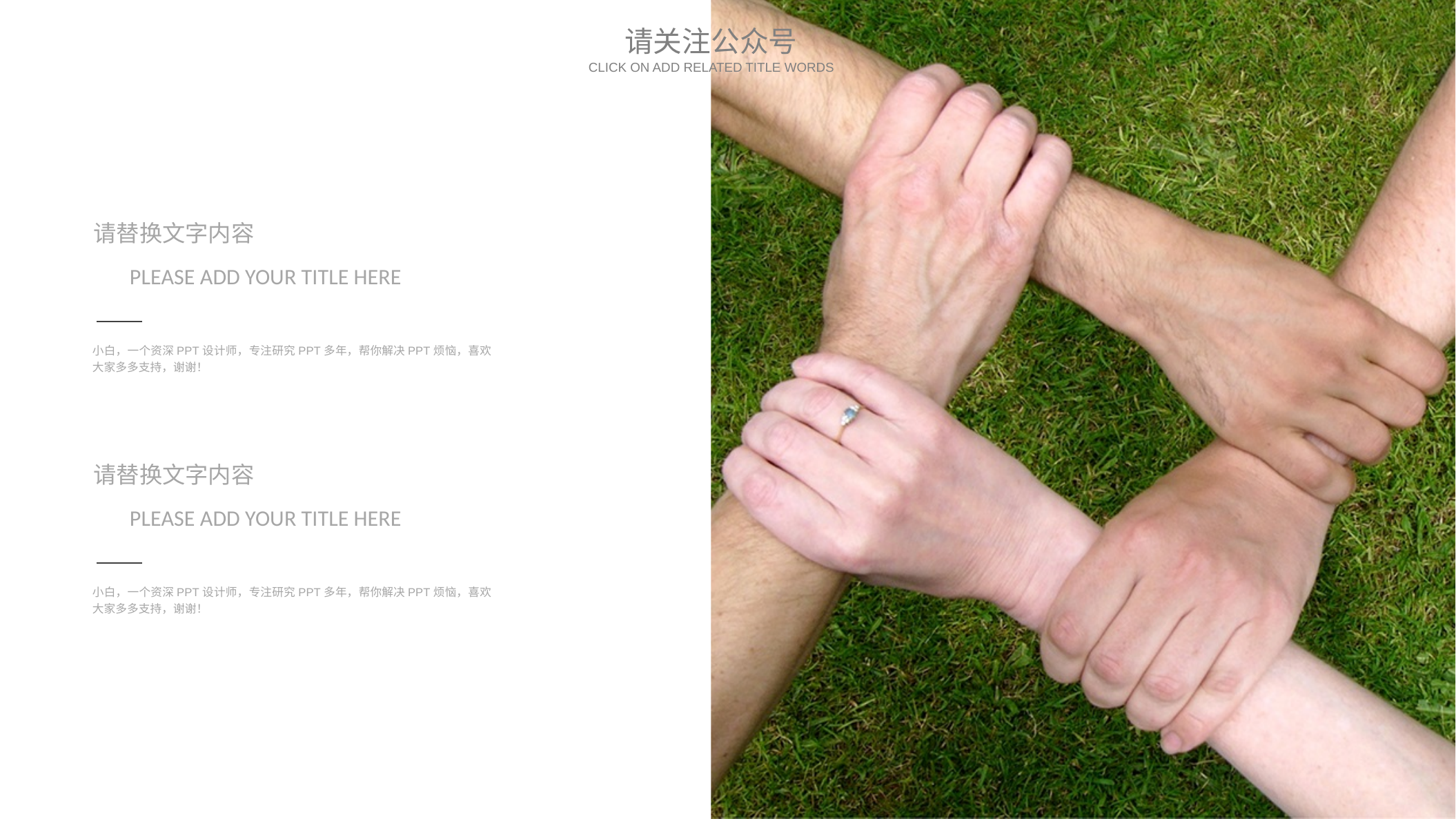

请关注公众号
CLICK ON ADD RELATED TITLE WORDS
请替换文字内容
PLEASE ADD YOUR TITLE HERE

小白，一个资深PPT设计师，专注研究PPT多年，帮你解决PPT烦恼，喜欢大家多多支持，谢谢！
请替换文字内容
PLEASE ADD YOUR TITLE HERE

小白，一个资深PPT设计师，专注研究PPT多年，帮你解决PPT烦恼，喜欢大家多多支持，谢谢！